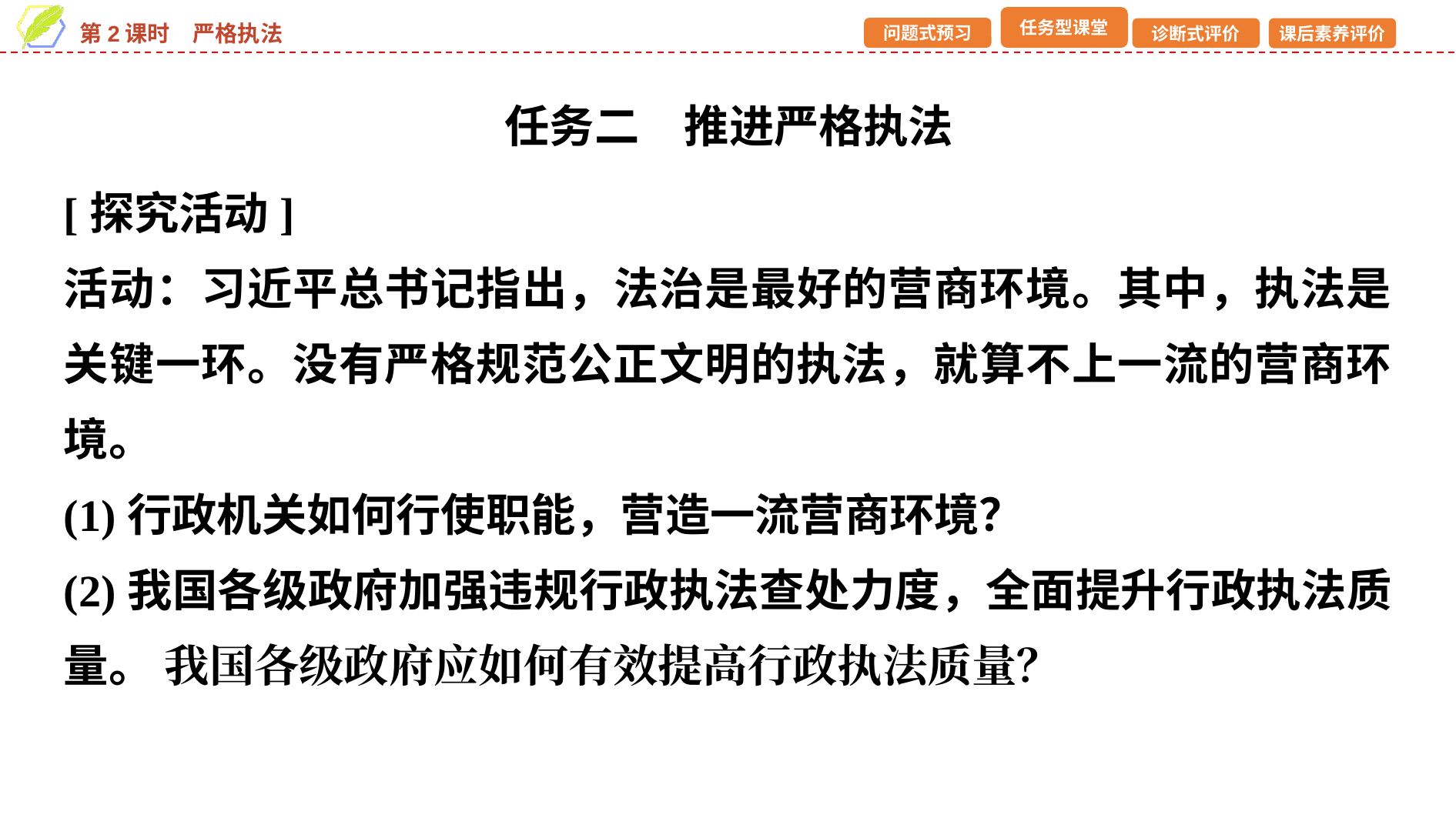

任务二　推进严格执法
[探究活动]
活动：习近平总书记指出，法治是最好的营商环境。其中，执法是关键一环。没有严格规范公正文明的执法，就算不上一流的营商环境。
(1)行政机关如何行使职能，营造一流营商环境？
(2)我国各级政府加强违规行政执法查处力度，全面提升行政执法质量。 我国各级政府应如何有效提高行政执法质量？